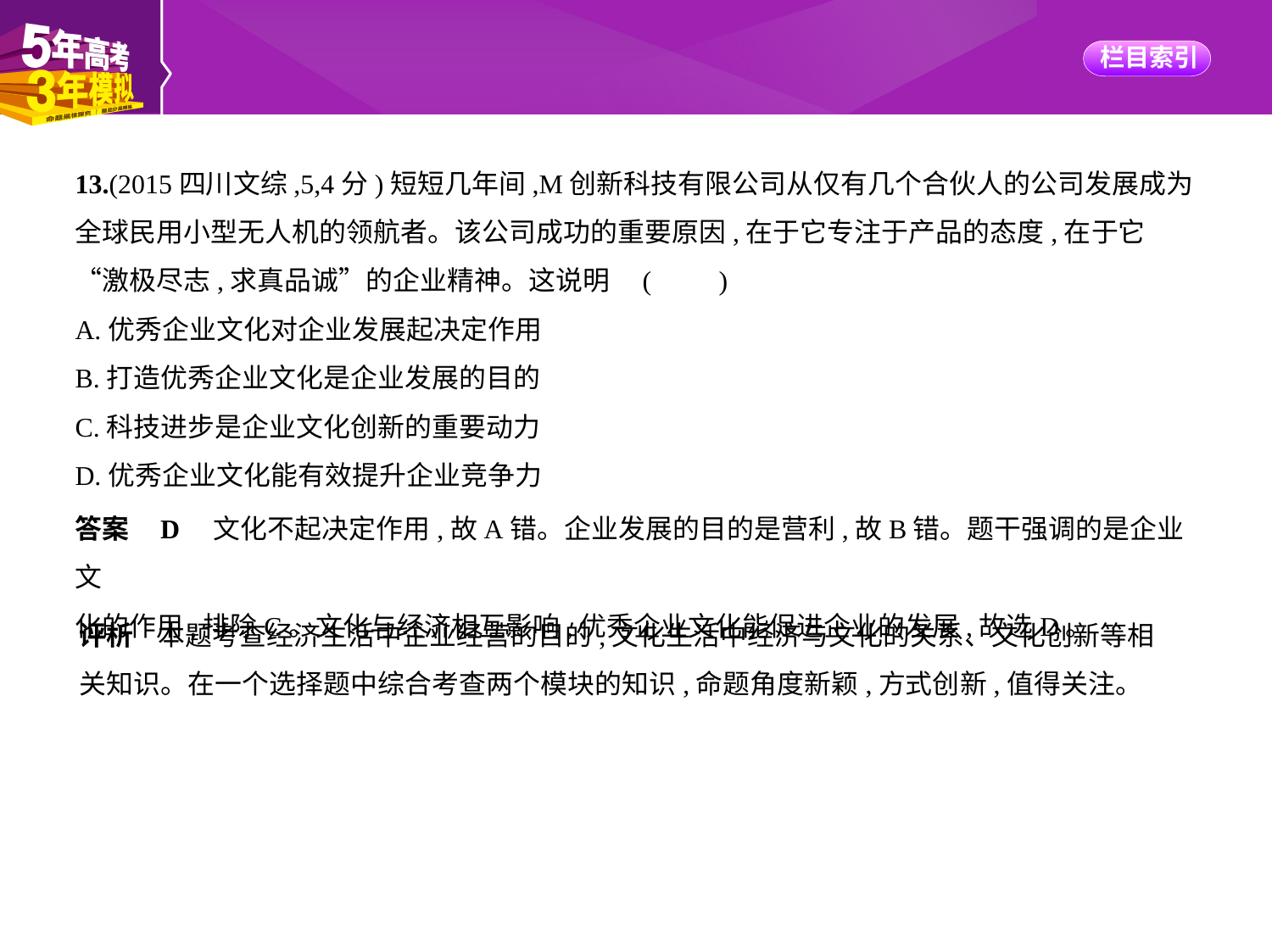

13.(2015四川文综,5,4分)短短几年间,M创新科技有限公司从仅有几个合伙人的公司发展成为
全球民用小型无人机的领航者。该公司成功的重要原因,在于它专注于产品的态度,在于它
“激极尽志,求真品诚”的企业精神。这说明 (　　)
A.优秀企业文化对企业发展起决定作用
B.打造优秀企业文化是企业发展的目的
C.科技进步是企业文化创新的重要动力
D.优秀企业文化能有效提升企业竞争力
答案    D　文化不起决定作用,故A错。企业发展的目的是营利,故B错。题干强调的是企业文
化的作用,排除C。文化与经济相互影响,优秀企业文化能促进企业的发展,故选D。
评析    本题考查经济生活中企业经营的目的,文化生活中经济与文化的关系、文化创新等相
关知识。在一个选择题中综合考查两个模块的知识,命题角度新颖,方式创新,值得关注。